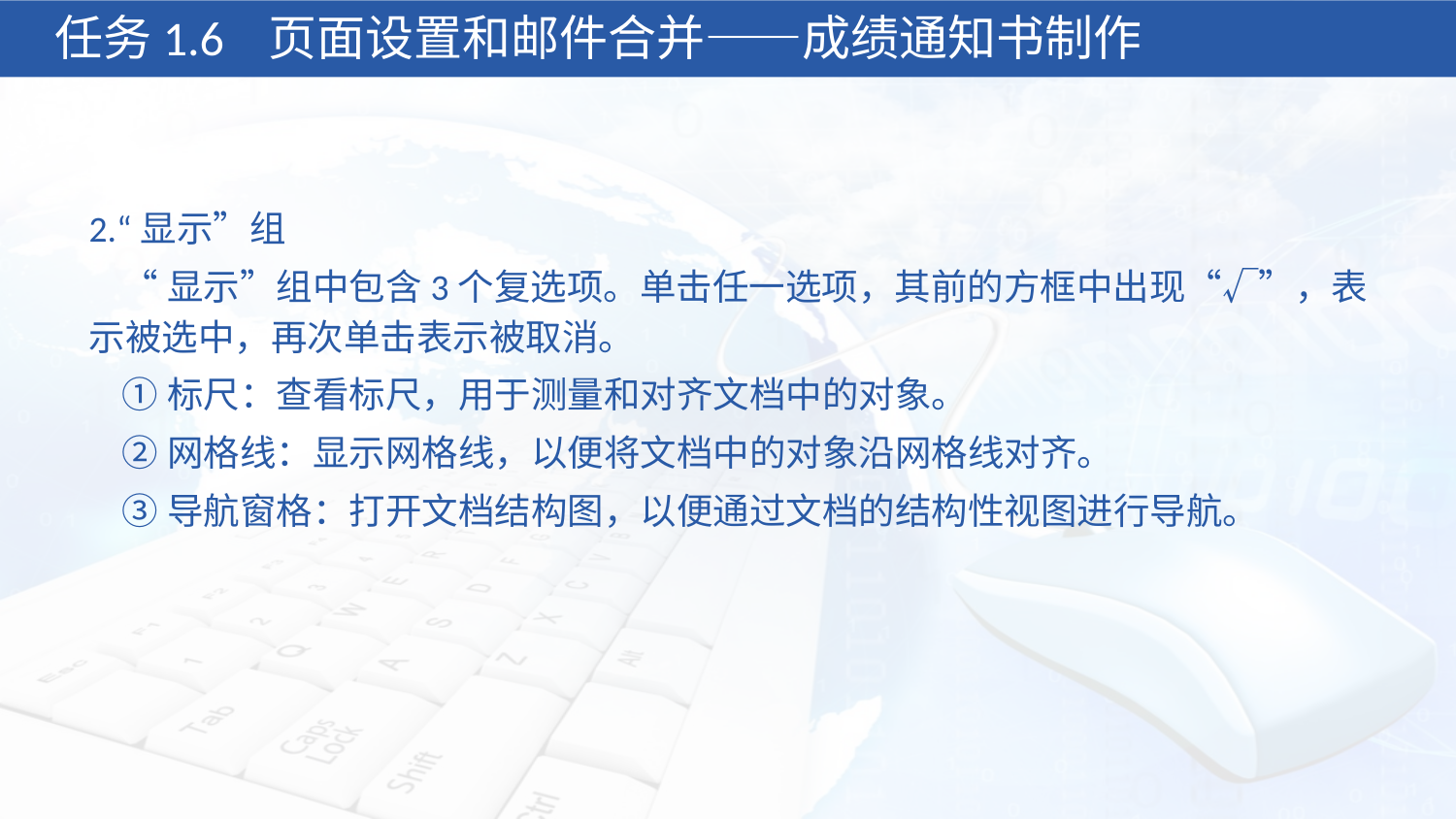

任务1.6   页面设置和邮件合并——成绩通知书制作
2.“显示”组
    “显示”组中包含3个复选项。单击任一选项，其前的方框中出现“√”，表示被选中，再次单击表示被取消。
    ①标尺：查看标尺，用于测量和对齐文档中的对象。
    ②网格线：显示网格线，以便将文档中的对象沿网格线对齐。
    ③导航窗格：打开文档结构图，以便通过文档的结构性视图进行导航。